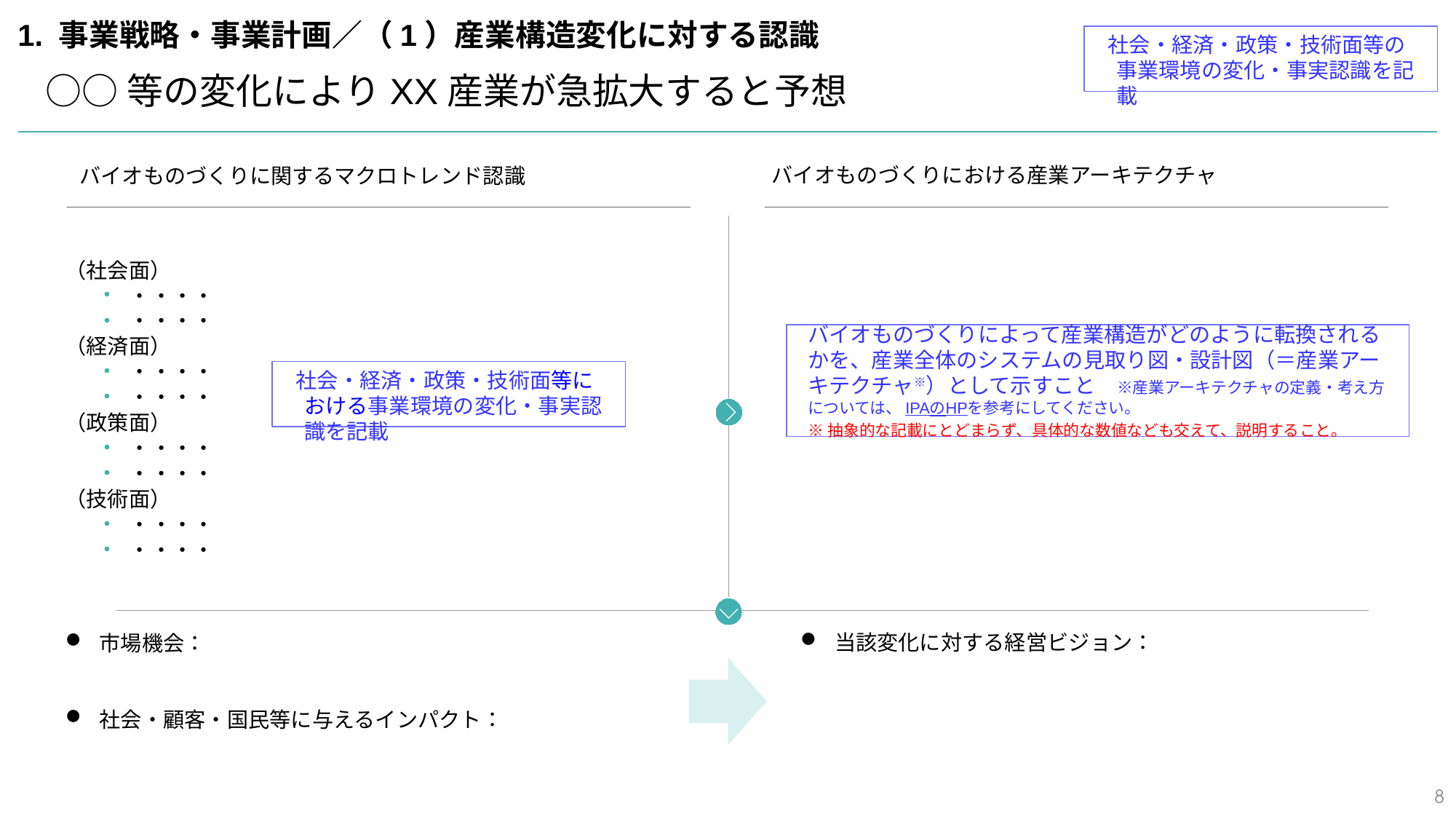

1. 事業戦略・事業計画／（1）産業構造変化に対する認識
社会・経済・政策・技術面等の事業環境の変化・事実認識を記載
○○等の変化によりXX産業が急拡大すると予想
バイオものづくりにおける産業アーキテクチャ
バイオものづくりに関するマクロトレンド認識

（社会面）
・・・・
・・・・
（経済面）
・・・・
・・・・
（政策面）
・・・・
・・・・
（技術面）
・・・・
・・・・
バイオものづくりによって産業構造がどのように転換されるかを、産業全体のシステムの見取り図・設計図（＝産業アーキテクチャ※）として示すこと　※産業アーキテクチャの定義・考え方については、IPAのHPを参考にしてください。
※抽象的な記載にとどまらず、具体的な数値なども交えて、説明すること。
社会・経済・政策・技術面等における事業環境の変化・事実認識を記載

当該変化に対する経営ビジョン：

市場機会：

社会・顧客・国民等に与えるインパクト：

8